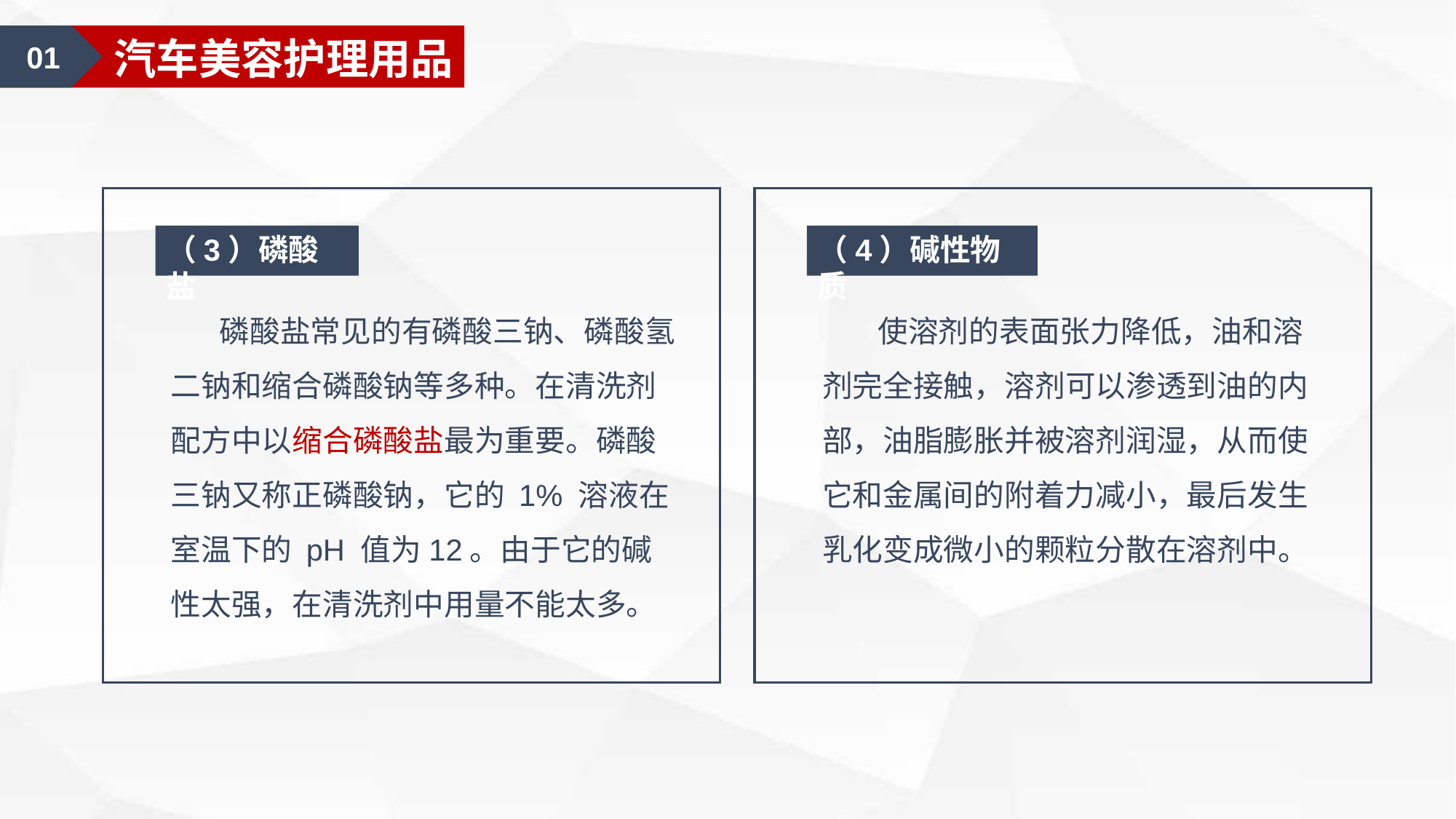

01
汽车美容护理用品

（3）磷酸盐
（4）碱性物质
      磷酸盐常见的有磷酸三钠、磷酸氢二钠和缩合磷酸钠等多种。在清洗剂配方中以缩合磷酸盐最为重要。磷酸三钠又称正磷酸钠，它的 1% 溶液在室温下的 pH 值为12。由于它的碱性太强，在清洗剂中用量不能太多。
       使溶剂的表面张力降低，油和溶剂完全接触，溶剂可以渗透到油的内部，油脂膨胀并被溶剂润湿，从而使它和金属间的附着力减小，最后发生乳化变成微小的颗粒分散在溶剂中。